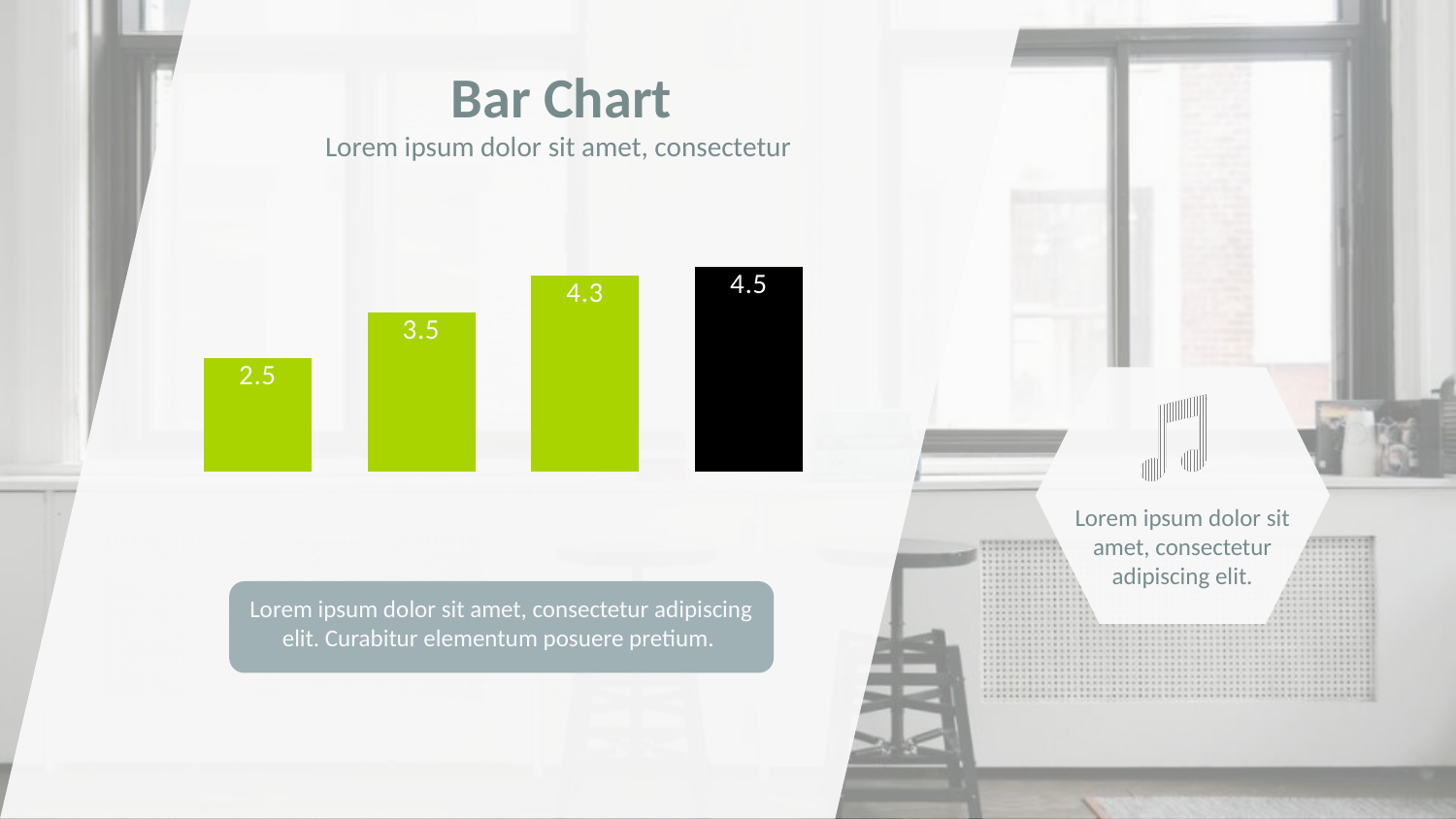

Bar Chart
Lorem ipsum dolor sit amet, consectetur

### Chart

| Category | 系列 1 |
|---|---|
| series1 | 4.5 |
| series2 | 4.3 |
| series3 | 3.5 |
| series4 | 2.5 |
Lorem ipsum dolor sit amet, consectetur adipiscing elit.

Lorem ipsum dolor sit amet, consectetur adipiscing elit. Curabitur elementum posuere pretium.